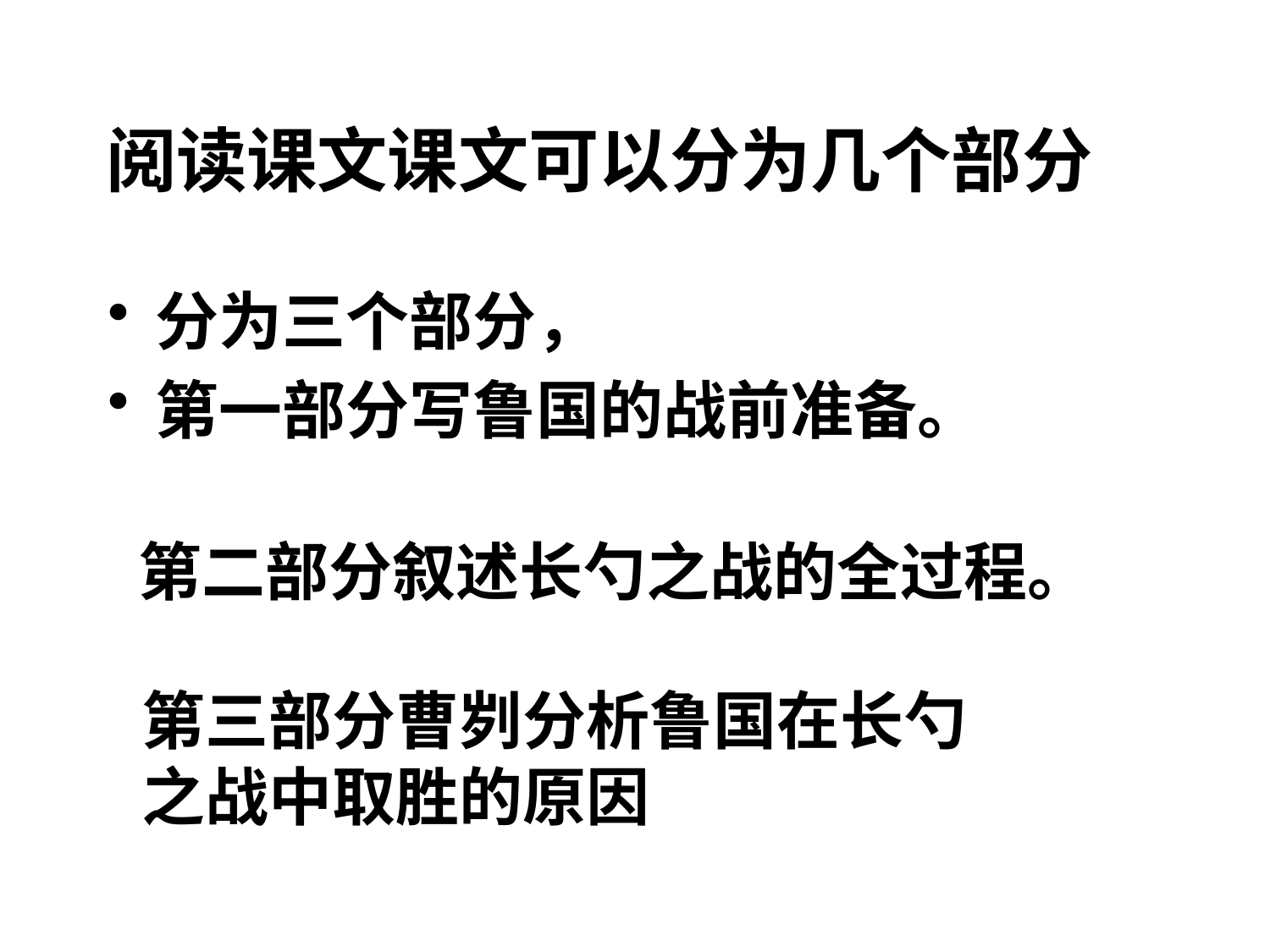

# 阅读课文课文可以分为几个部分
分为三个部分，
第一部分写鲁国的战前准备。
第二部分叙述长勺之战的全过程。
第三部分曹刿分析鲁国在长勺之战中取胜的原因